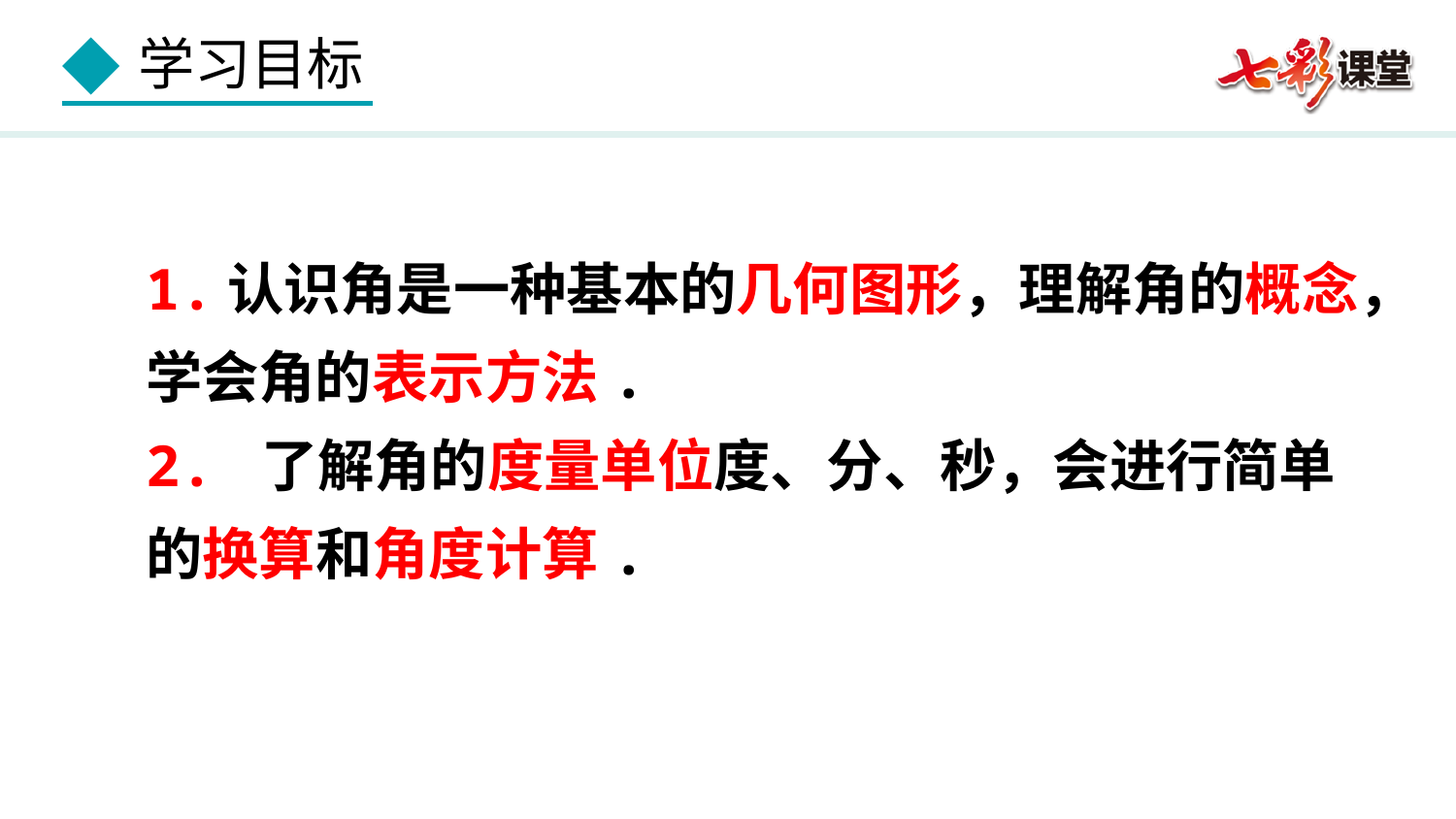

1.认识角是一种基本的几何图形，理解角的概念，学会角的表示方法.
2. 了解角的度量单位度、分、秒，会进行简单的换算和角度计算.